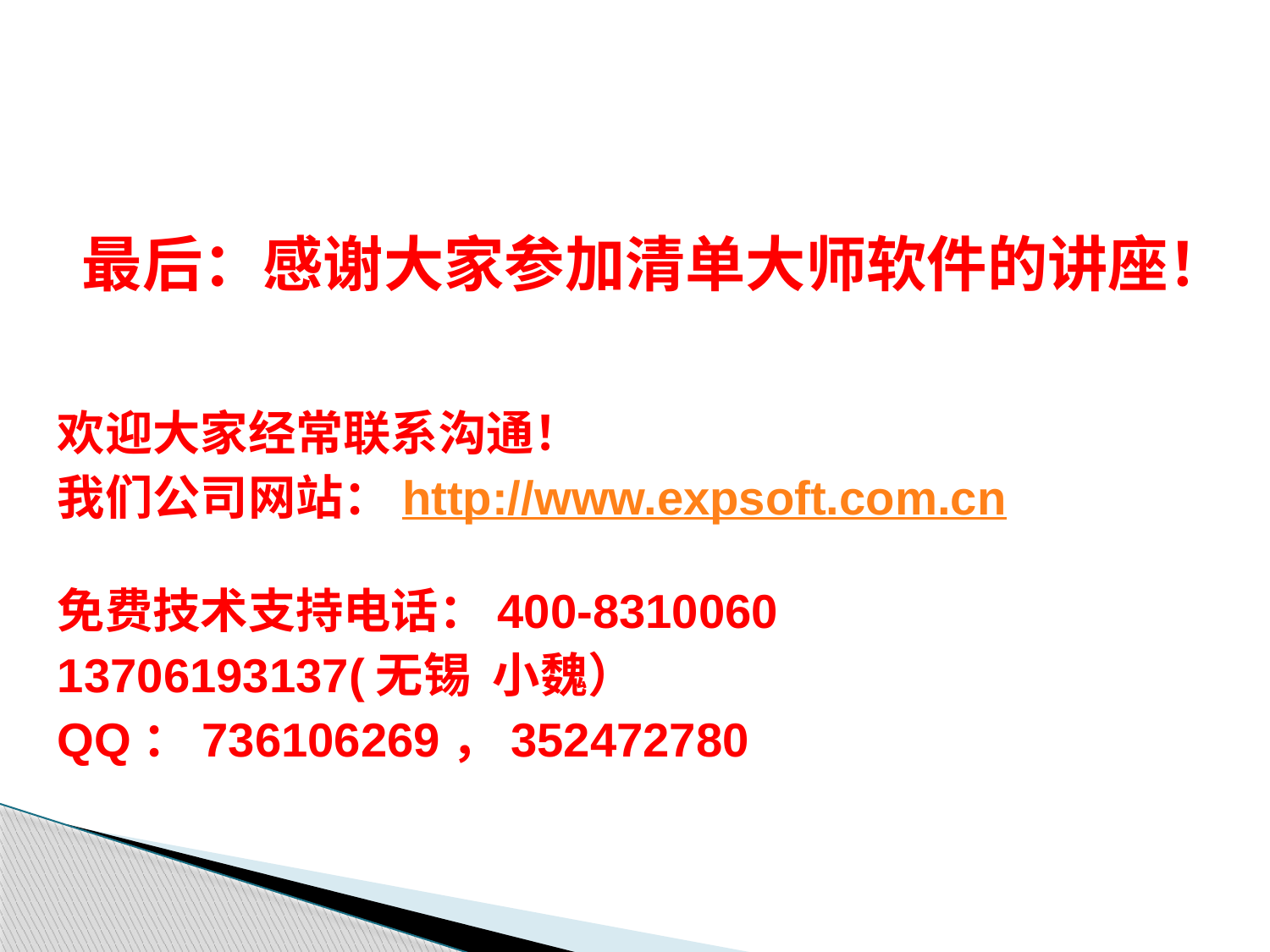

# 最后：感谢大家参加清单大师软件的讲座！
欢迎大家经常联系沟通！
我们公司网站：http://www.expsoft.com.cn

免费技术支持电话：400-8310060
13706193137(无锡  小魏）
QQ：736106269，352472780